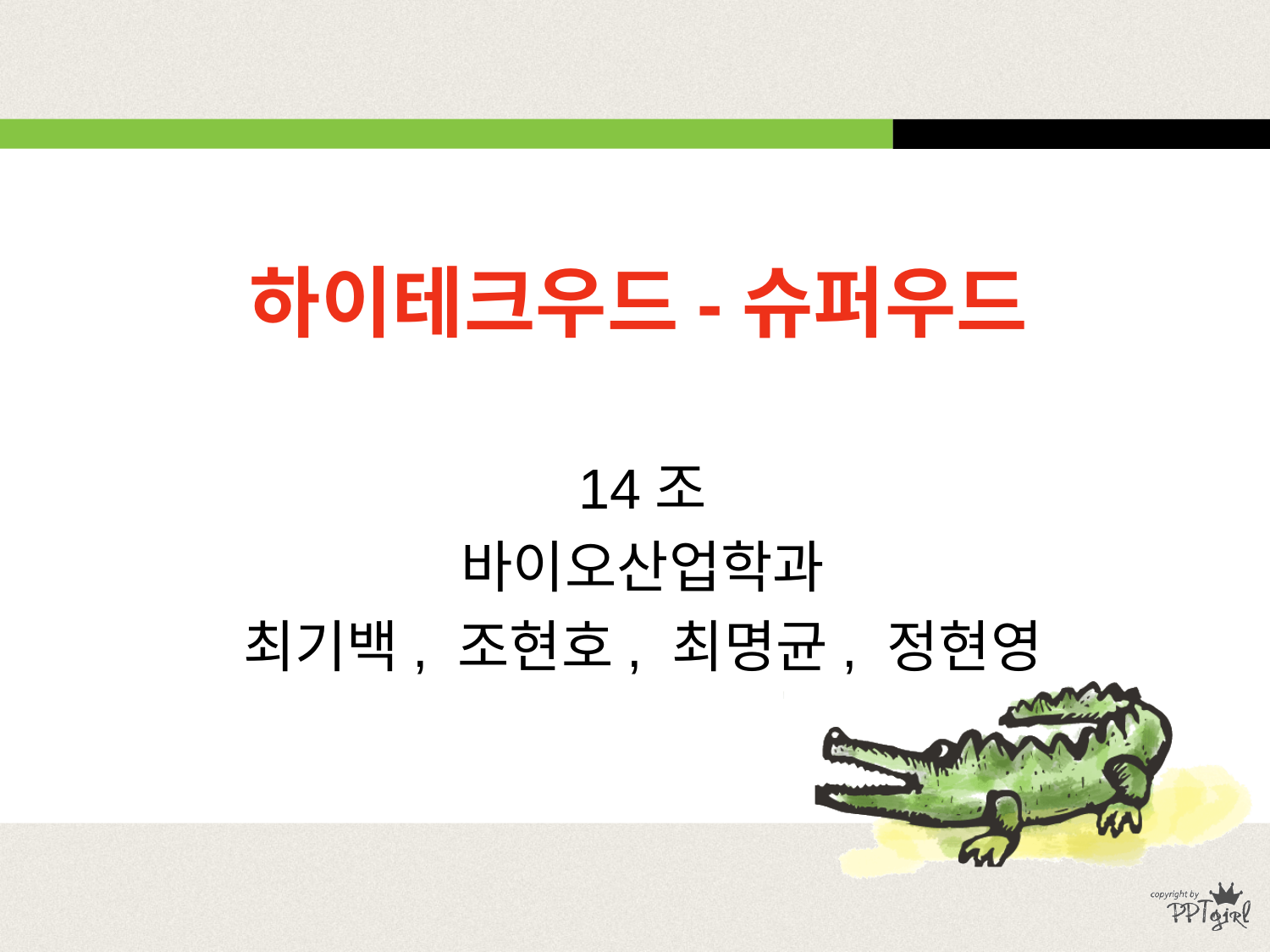

# 하이테크우드-슈퍼우드
14조
바이오산업학과
최기백, 조현호, 최명균, 정현영